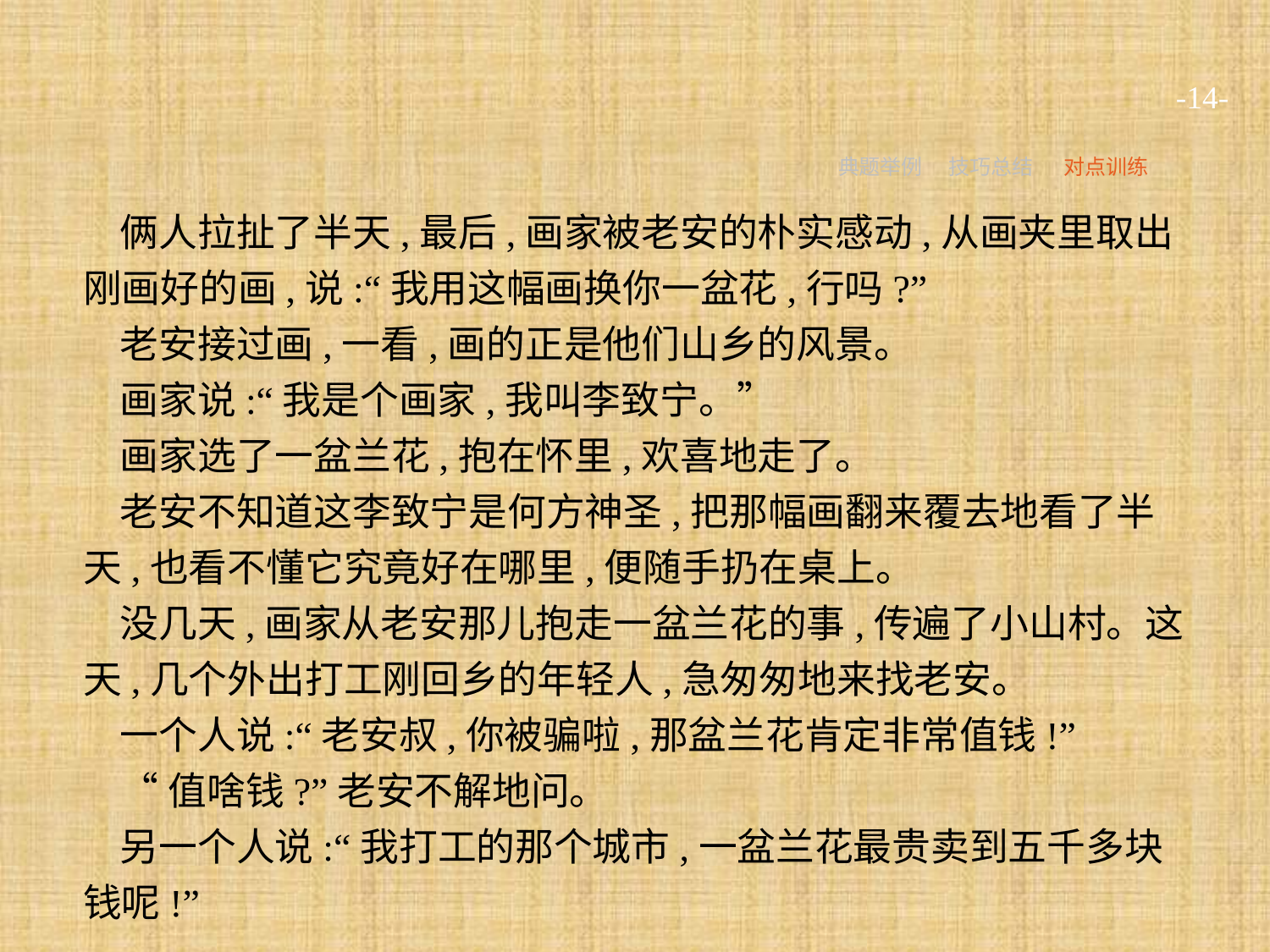

-14-
典题举例
技巧总结
对点训练
俩人拉扯了半天,最后,画家被老安的朴实感动,从画夹里取出刚画好的画,说:“我用这幅画换你一盆花,行吗?”
老安接过画,一看,画的正是他们山乡的风景。
画家说:“我是个画家,我叫李致宁。”
画家选了一盆兰花,抱在怀里,欢喜地走了。
老安不知道这李致宁是何方神圣,把那幅画翻来覆去地看了半天,也看不懂它究竟好在哪里,便随手扔在桌上。
没几天,画家从老安那儿抱走一盆兰花的事,传遍了小山村。这天,几个外出打工刚回乡的年轻人,急匆匆地来找老安。
一个人说:“老安叔,你被骗啦,那盆兰花肯定非常值钱!”
“值啥钱?”老安不解地问。
另一个人说:“我打工的那个城市,一盆兰花最贵卖到五千多块钱呢!”